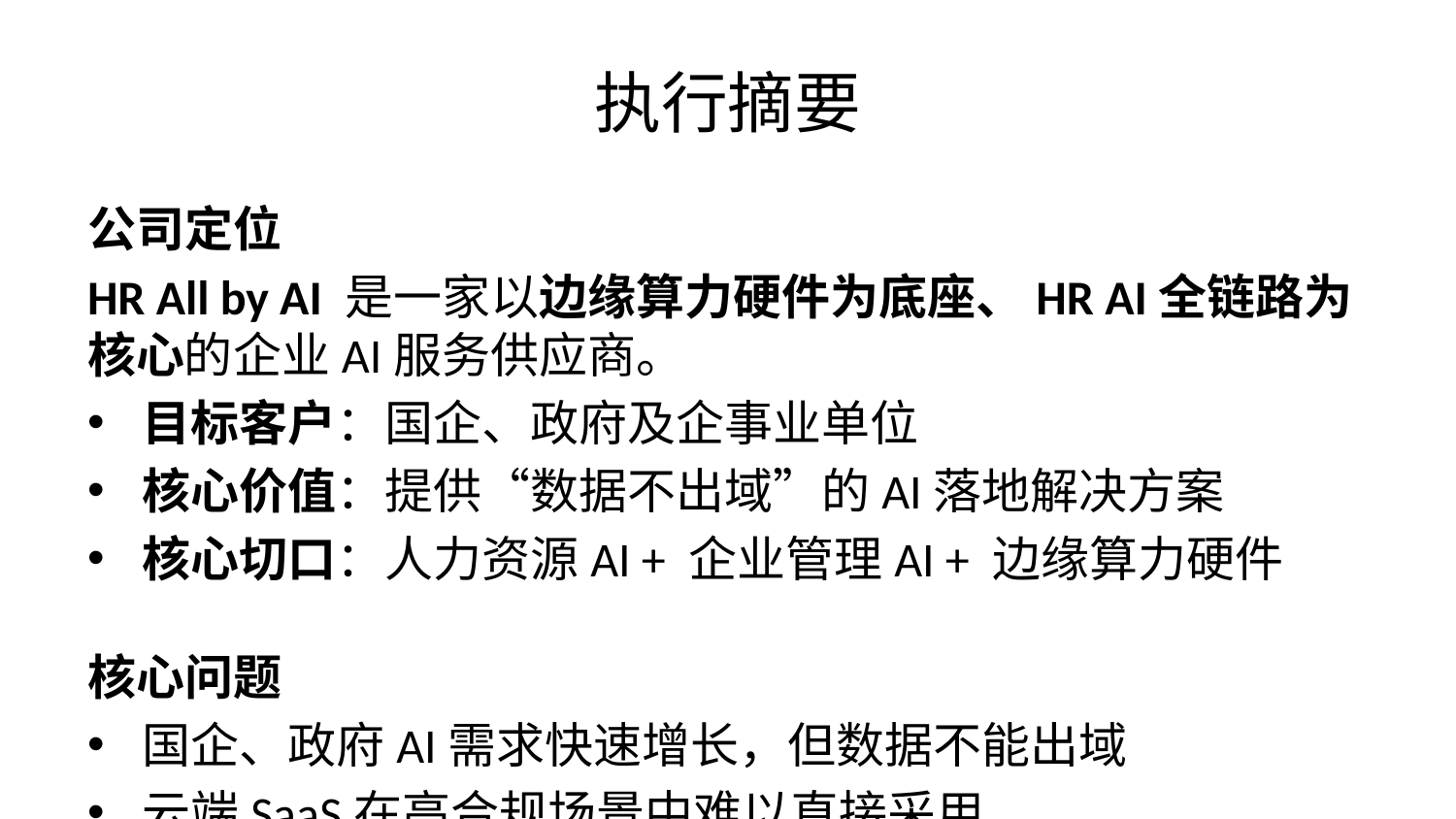

# 执行摘要
公司定位
HR All by AI 是一家以边缘算力硬件为底座、HR AI全链路为核心的企业AI服务供应商。
目标客户：国企、政府及企事业单位
核心价值：提供“数据不出域”的AI落地解决方案
核心切口：人力资源AI + 企业管理AI + 边缘算力硬件
核心问题
国企、政府AI需求快速增长，但数据不能出域
云端SaaS在高合规场景中难以直接采用
自建算力中心成本高、周期长、运维复杂
通用AI竞争激烈，HR等垂直业务仍有明显空白